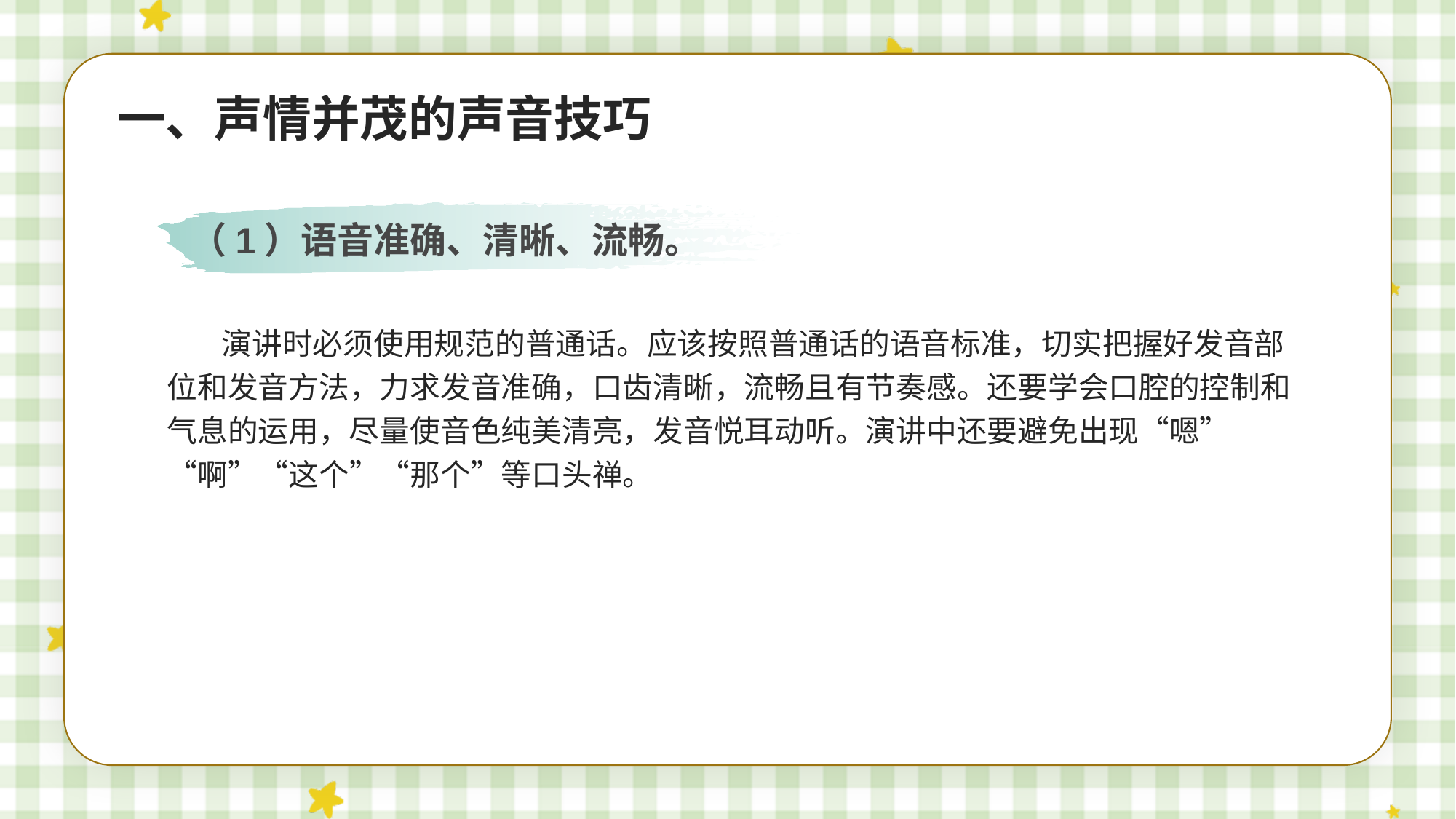

一、声情并茂的声音技巧
（1）语音准确、清晰、流畅。
演讲时必须使用规范的普通话。应该按照普通话的语音标准，切实把握好发音部位和发音方法，力求发音准确，口齿清晰，流畅且有节奏感。还要学会口腔的控制和气息的运用，尽量使音色纯美清亮，发音悦耳动听。演讲中还要避免出现“嗯”“啊”“这个”“那个”等口头禅。